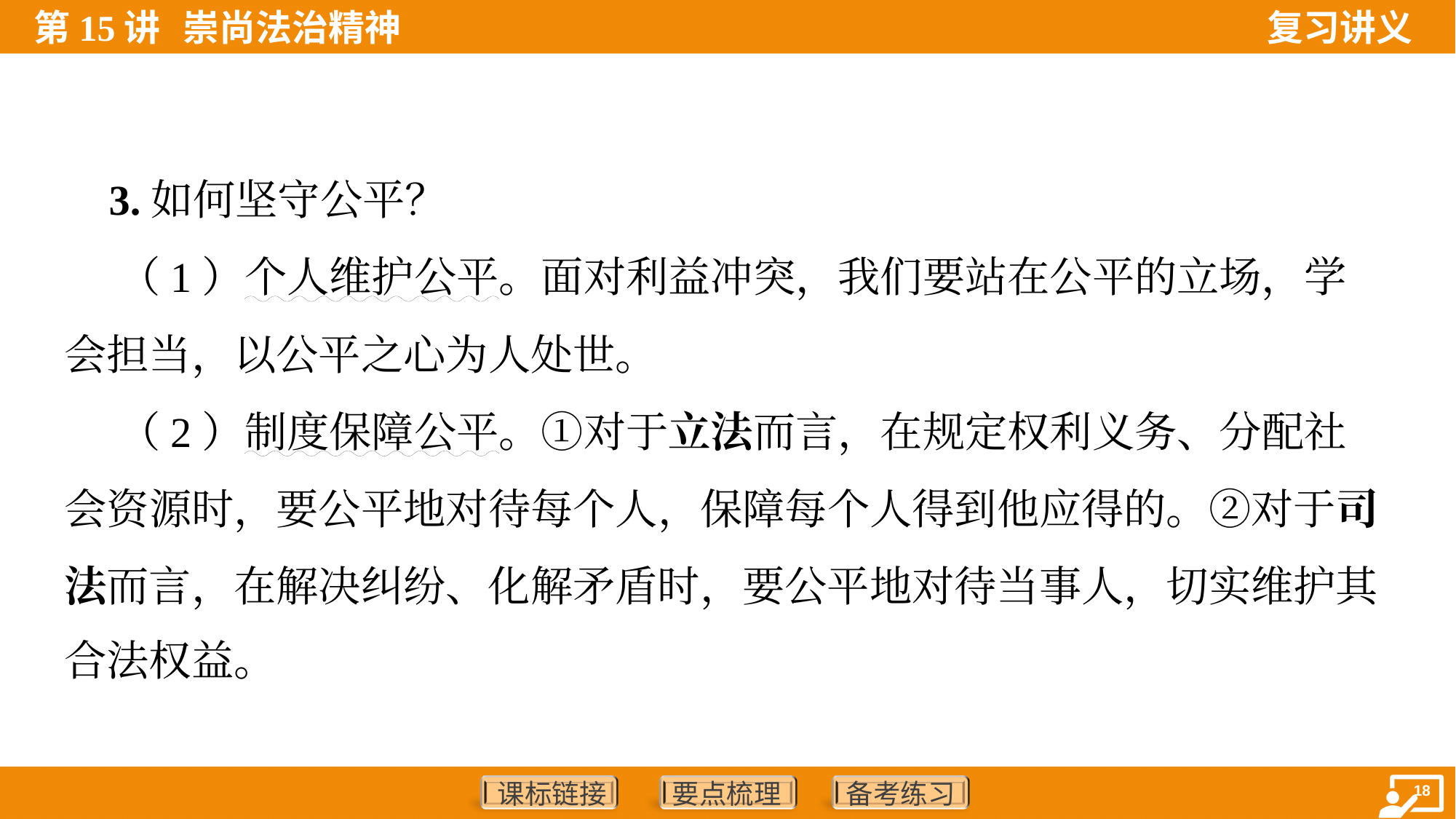

3.如何坚守公平？
    （1）个人维护公平。面对利益冲突，我们要站在公平的立场，学
会担当，以公平之心为人处世。
    （2）制度保障公平。①对于立法而言，在规定权利义务、分配社
会资源时，要公平地对待每个人，保障每个人得到他应得的。②对于司
法而言，在解决纠纷、化解矛盾时，要公平地对待当事人，切实维护其
合法权益。